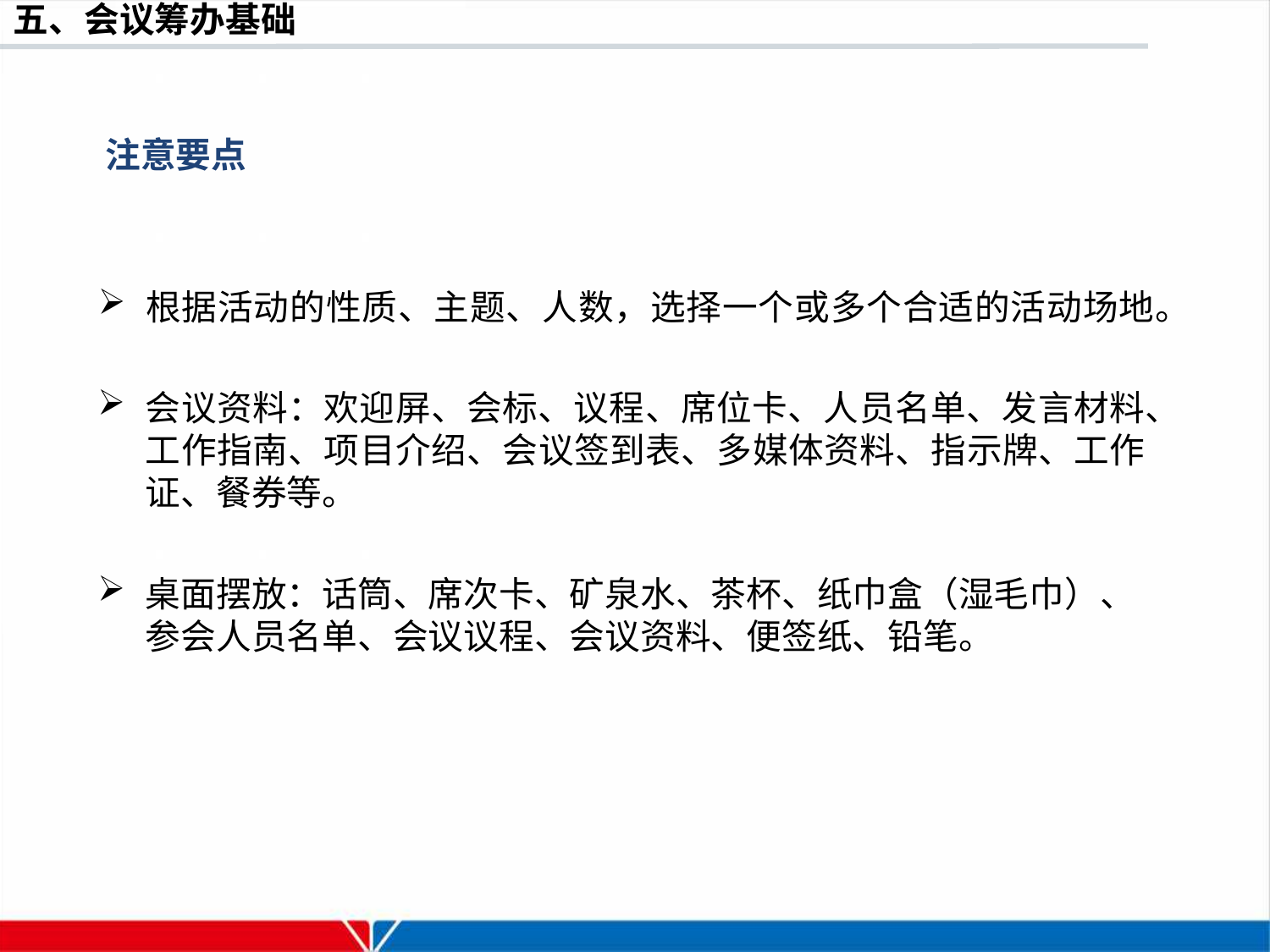

注意要点
根据活动的性质、主题、人数，选择一个或多个合适的活动场地。
会议资料：欢迎屏、会标、议程、席位卡、人员名单、发言材料、工作指南、项目介绍、会议签到表、多媒体资料、指示牌、工作证、餐券等。
桌面摆放：话筒、席次卡、矿泉水、茶杯、纸巾盒（湿毛巾）、参会人员名单、会议议程、会议资料、便签纸、铅笔。